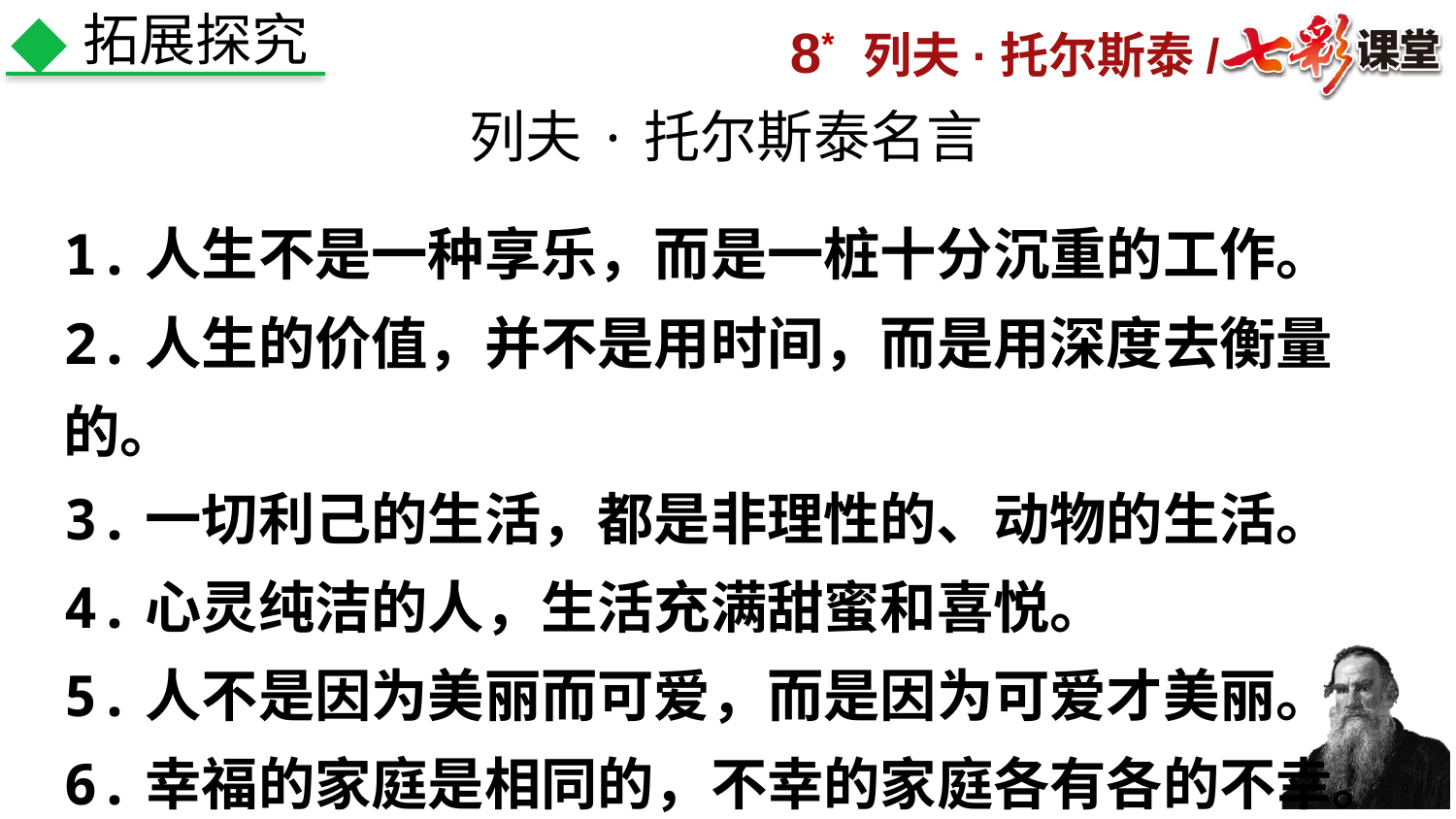

拓展探究

列夫·托尔斯泰名言
1.人生不是一种享乐，而是一桩十分沉重的工作。
2.人生的价值，并不是用时间，而是用深度去衡量的。
3.一切利己的生活，都是非理性的、动物的生活。
4.心灵纯洁的人，生活充满甜蜜和喜悦。
5.人不是因为美丽而可爱，而是因为可爱才美丽。
6.幸福的家庭是相同的，不幸的家庭各有各的不幸。